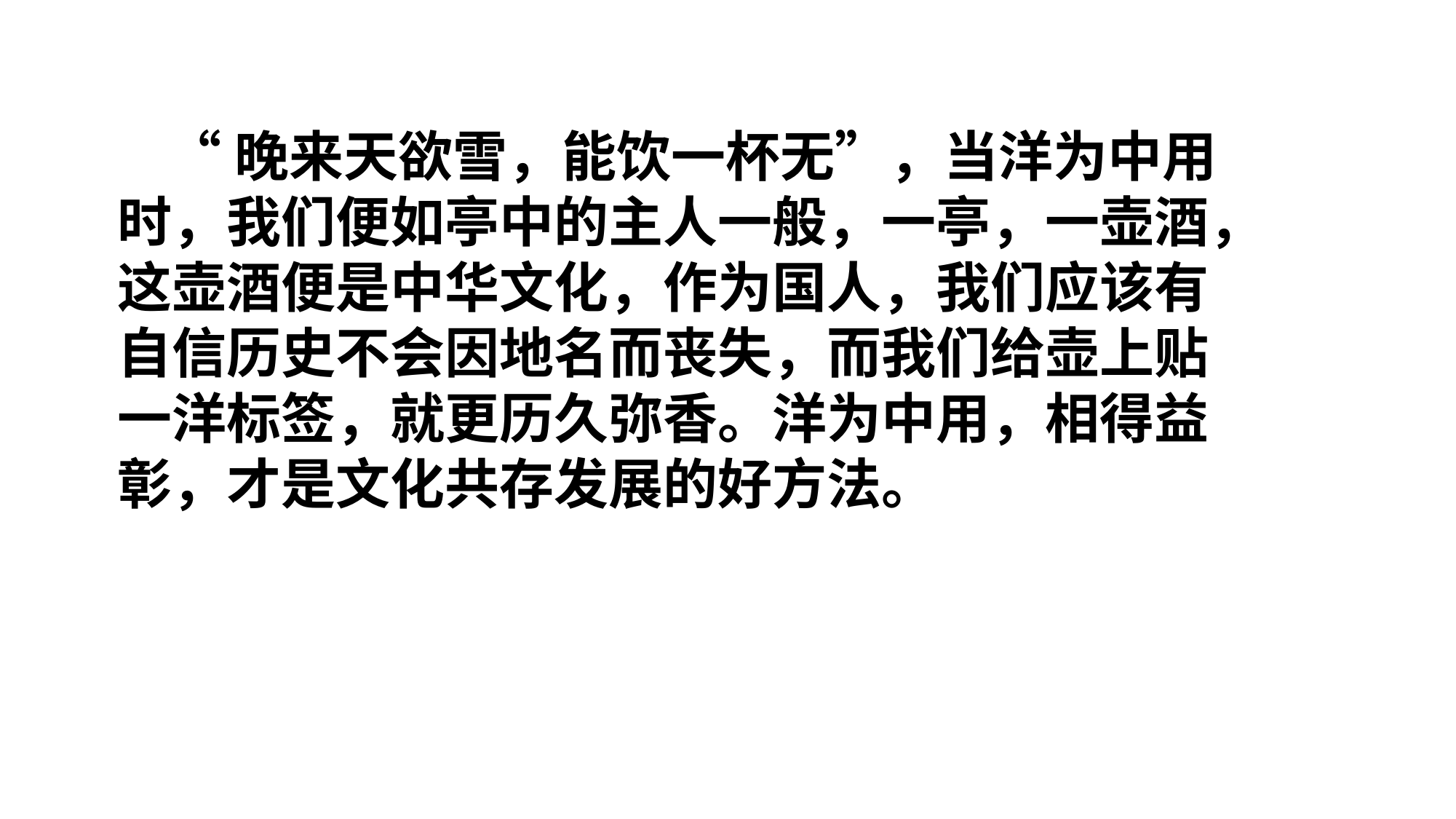

“晚来天欲雪，能饮一杯无”，当洋为中用时，我们便如亭中的主人一般，一亭，一壶酒，这壶酒便是中华文化，作为国人，我们应该有自信历史不会因地名而丧失，而我们给壶上贴一洋标签，就更历久弥香。洋为中用，相得益彰，才是文化共存发展的好方法。